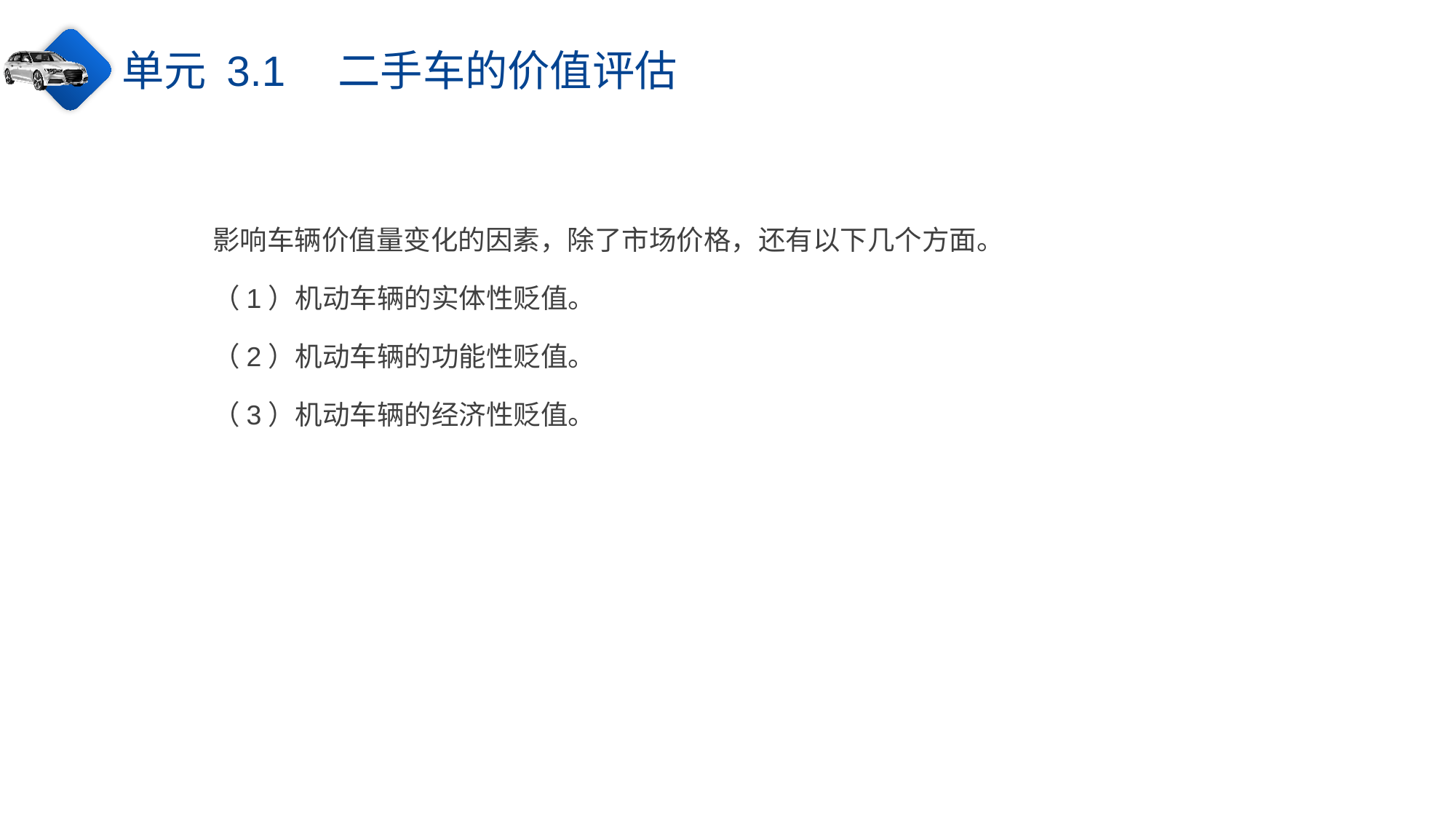

单元 3.1　二手车的价值评估
影响车辆价值量变化的因素，除了市场价格，还有以下几个方面。
（1）机动车辆的实体性贬值。
（2）机动车辆的功能性贬值。
（3）机动车辆的经济性贬值。